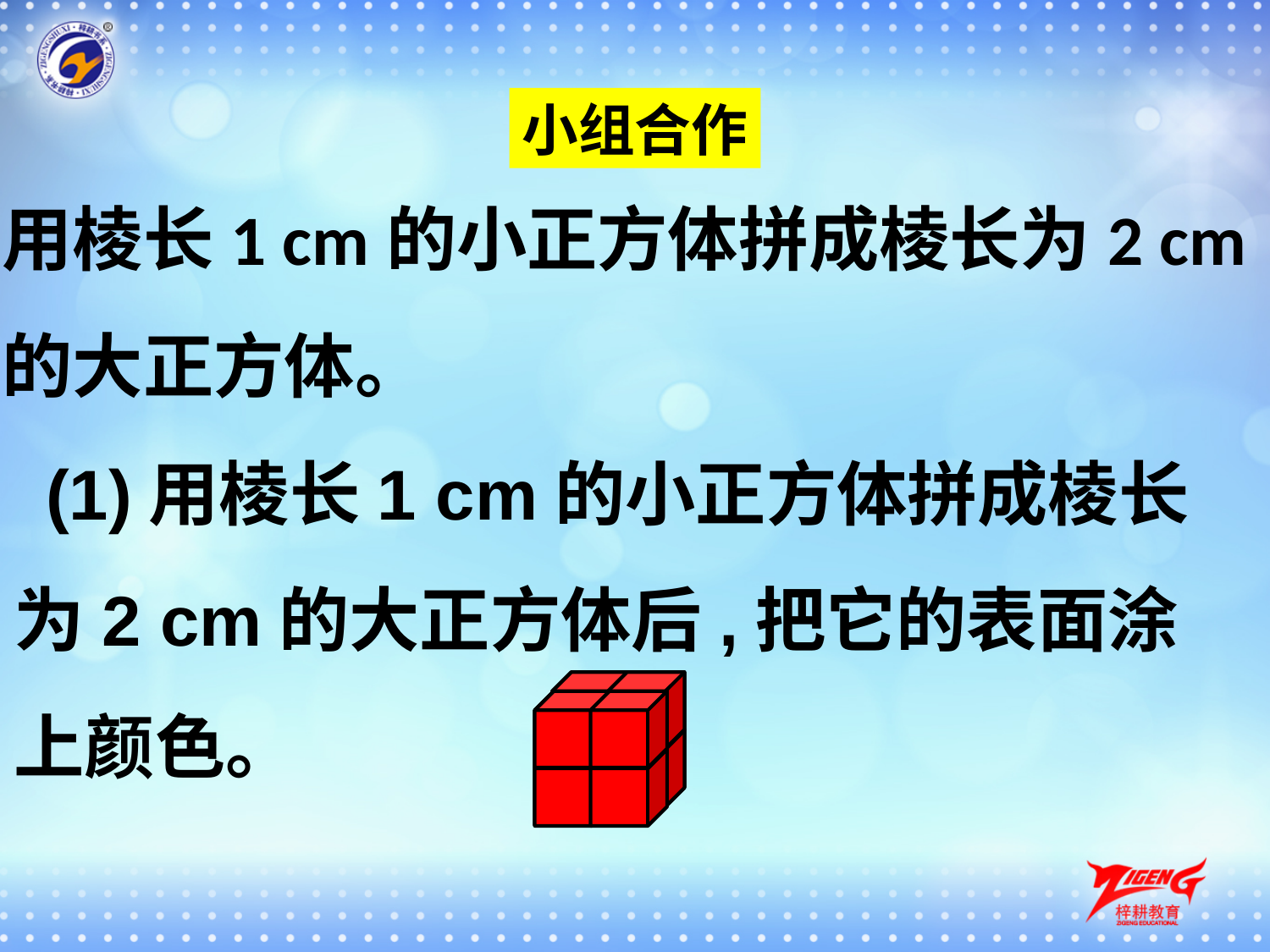

小组合作
用棱长1 cm的小正方体拼成棱长为2 cm的大正方体。
(1)用棱长1 cm的小正方体拼成棱长为2 cm的大正方体后,把它的表面涂上颜色。